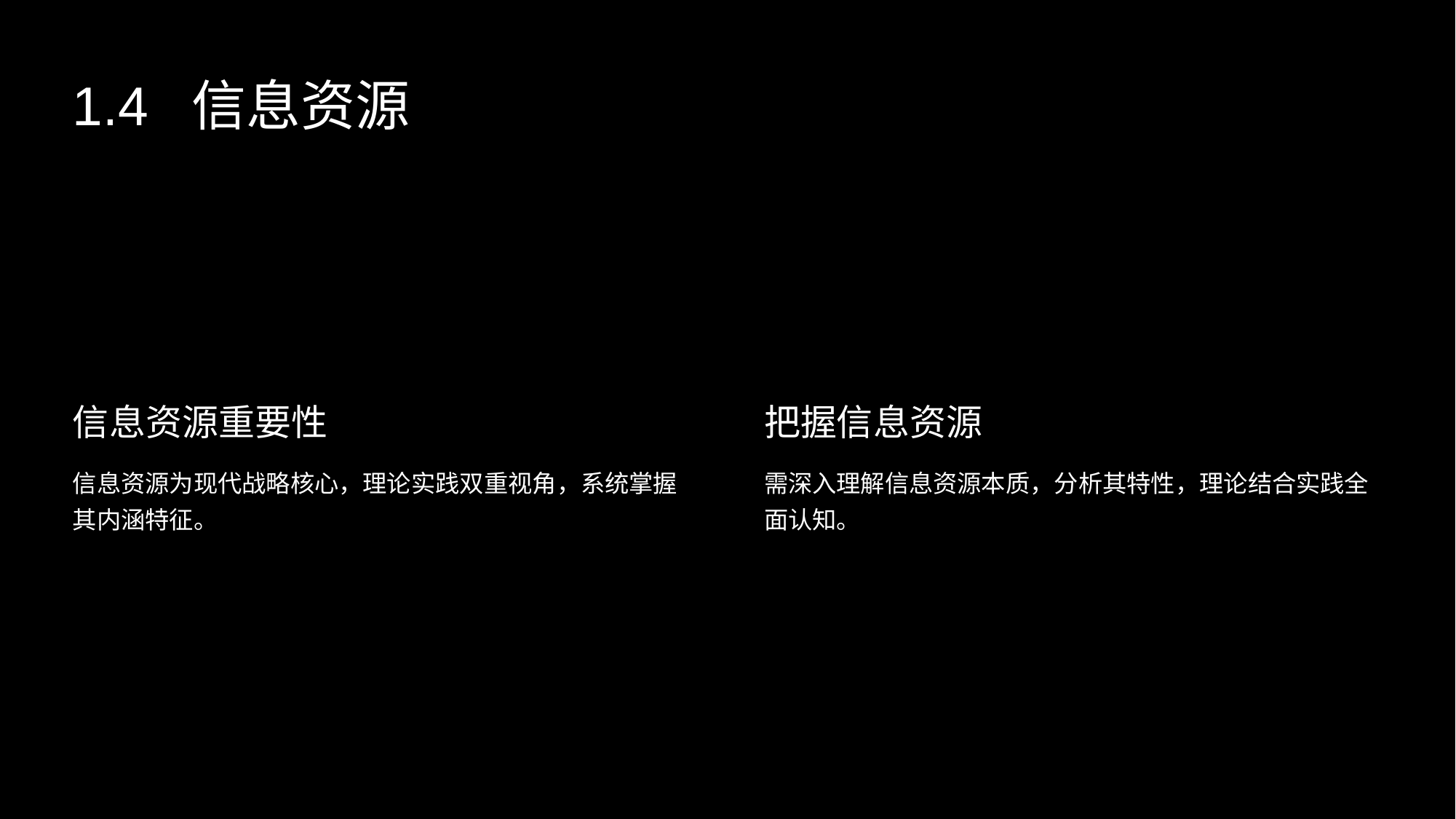

1.4  信息资源
信息资源重要性
把握信息资源
信息资源为现代战略核心，理论实践双重视角，系统掌握其内涵特征。
需深入理解信息资源本质，分析其特性，理论结合实践全面认知。